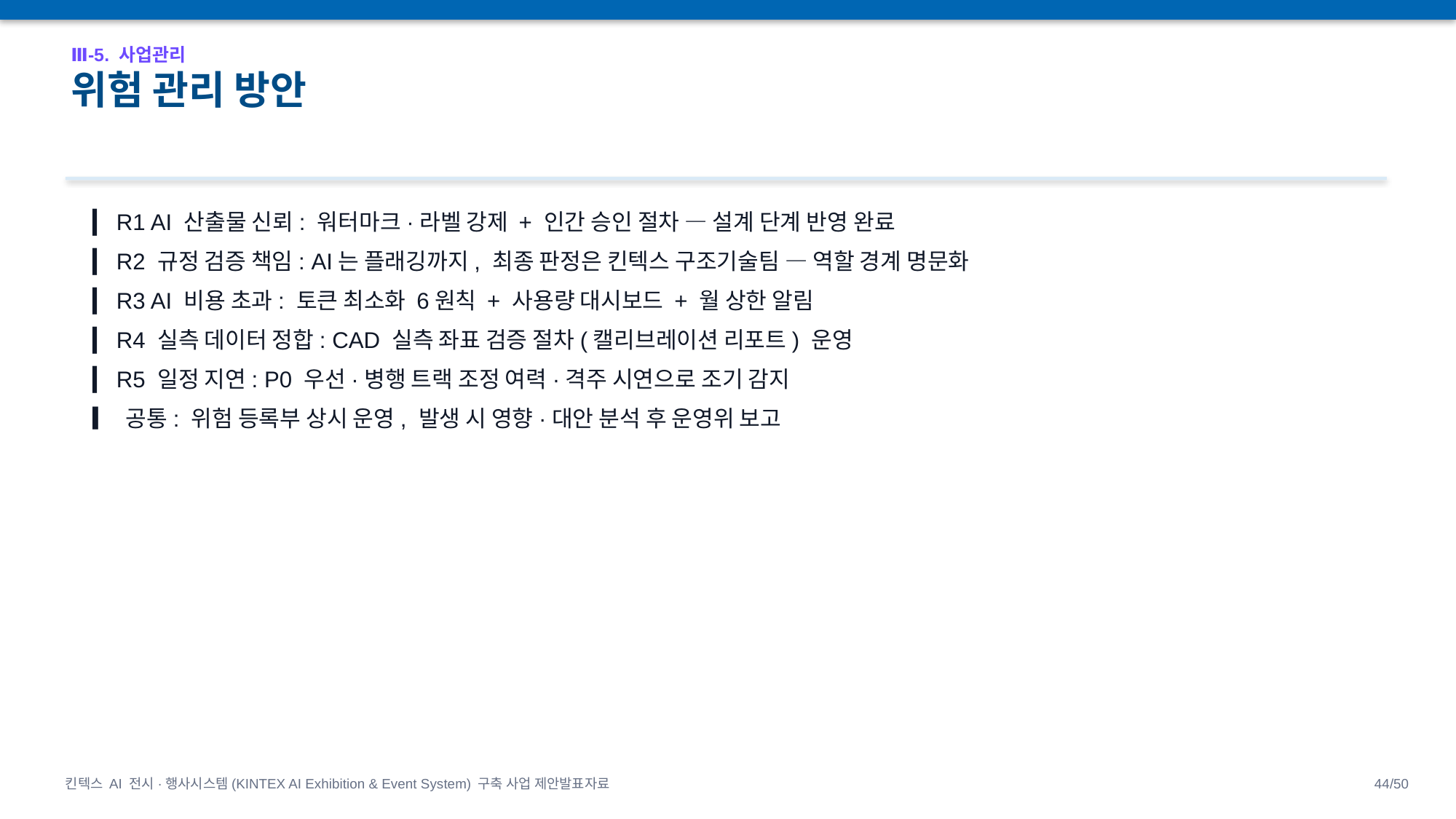

Ⅲ-5. 사업관리
위험 관리 방안

▎ R1 AI 산출물 신뢰: 워터마크·라벨 강제 + 인간 승인 절차 — 설계 단계 반영 완료
▎ R2 규정 검증 책임: AI는 플래깅까지, 최종 판정은 킨텍스 구조기술팀 — 역할 경계 명문화
▎ R3 AI 비용 초과: 토큰 최소화 6원칙 + 사용량 대시보드 + 월 상한 알림
▎ R4 실측 데이터 정합: CAD 실측 좌표 검증 절차(캘리브레이션 리포트) 운영
▎ R5 일정 지연: P0 우선·병행 트랙 조정 여력·격주 시연으로 조기 감지
▎ 공통: 위험 등록부 상시 운영, 발생 시 영향·대안 분석 후 운영위 보고
킨텍스 AI 전시·행사시스템(KINTEX AI Exhibition & Event System) 구축 사업 제안발표자료
44/50